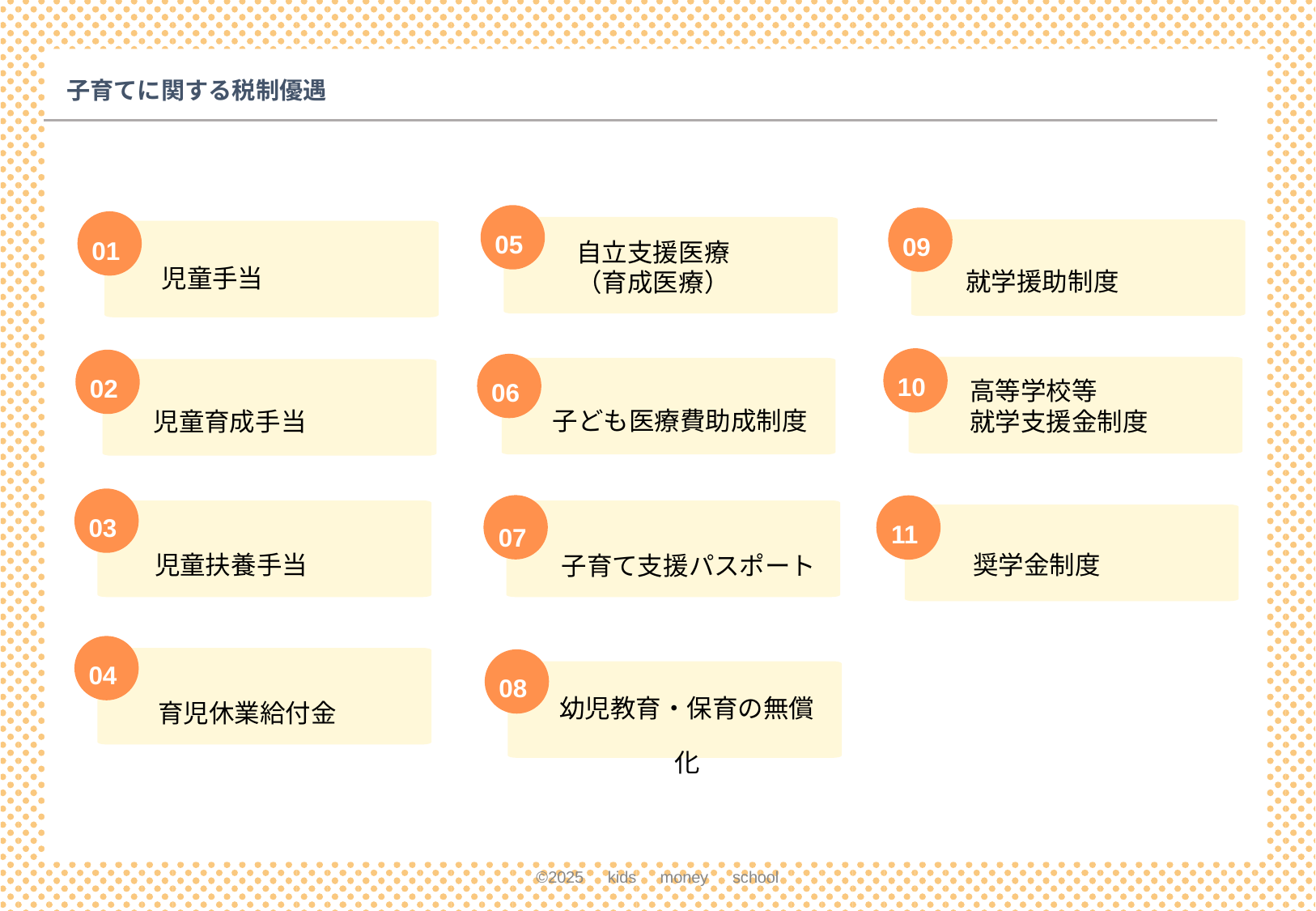

子育てに関する税制優遇

05

09

01
自立支援医療
（育成医療）
児童手当
就学援助制度
02
03

01

10
02
06
高等学校等
就学支援金制度
子ども医療費助成制度
児童育成手当

03

11
07
奨学金制度
児童扶養手当
子育て支援パスポート

04

08

幼児教育・保育の無償化
育児休業給付金
©2025　kids　money　school